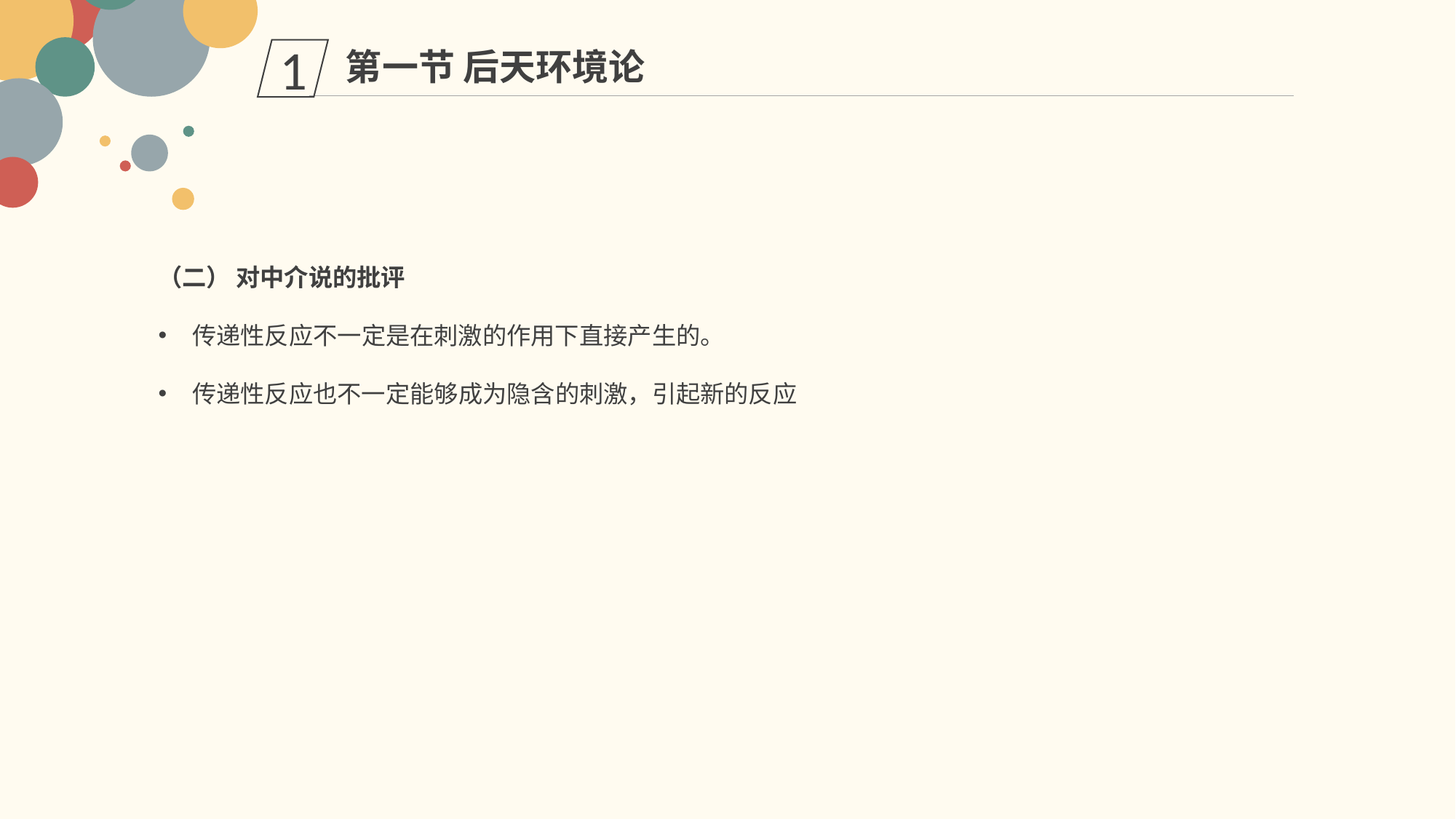

第一节 后天环境论
1
（二） 对中介说的批评
传递性反应不一定是在刺激的作用下直接产生的。
传递性反应也不一定能够成为隐含的刺激，引起新的反应